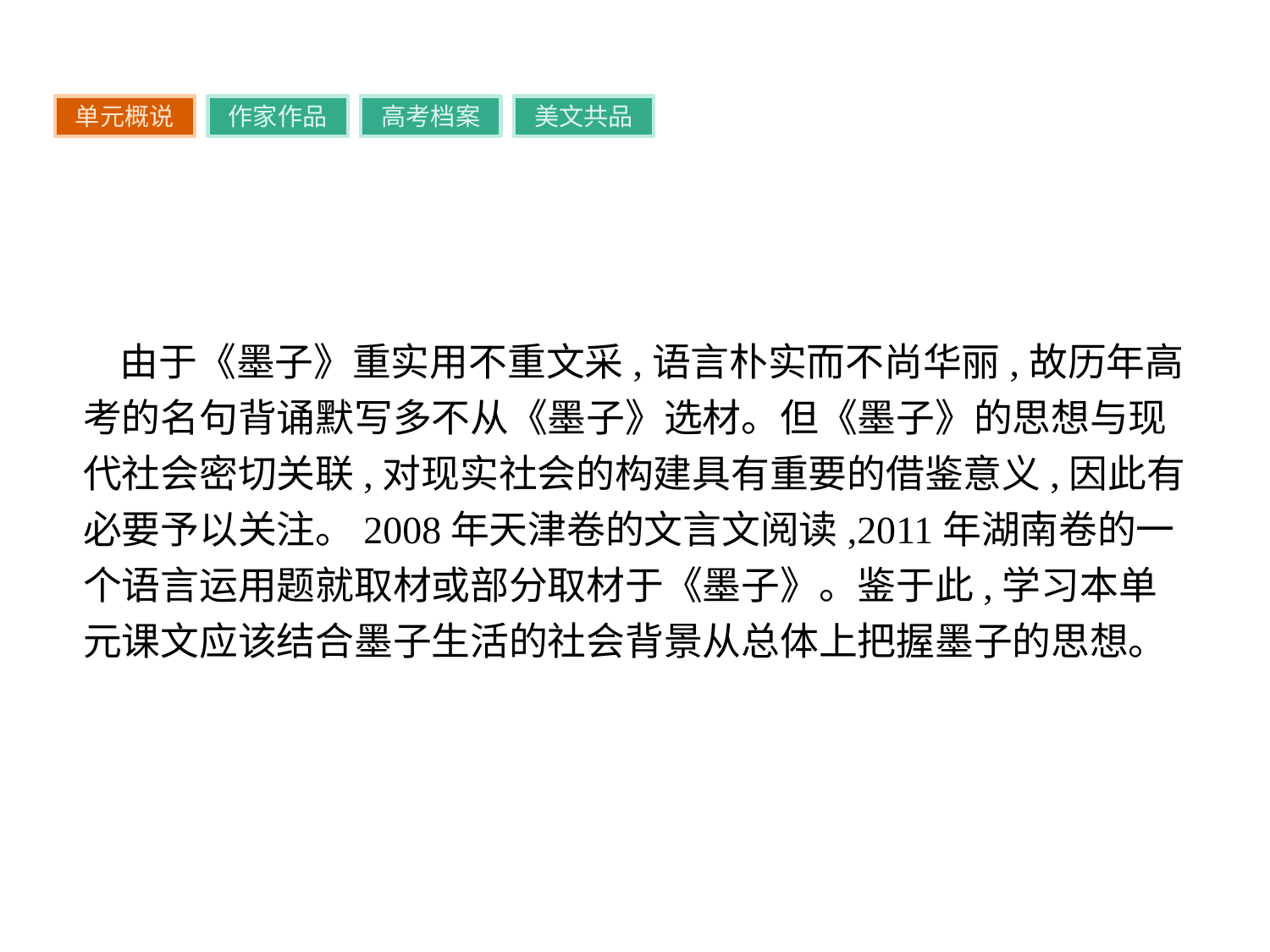

单元概说
作家作品
高考档案
美文共品
由于《墨子》重实用不重文采,语言朴实而不尚华丽,故历年高考的名句背诵默写多不从《墨子》选材。但《墨子》的思想与现代社会密切关联,对现实社会的构建具有重要的借鉴意义,因此有必要予以关注。2008年天津卷的文言文阅读,2011年湖南卷的一个语言运用题就取材或部分取材于《墨子》。鉴于此,学习本单元课文应该结合墨子生活的社会背景从总体上把握墨子的思想。